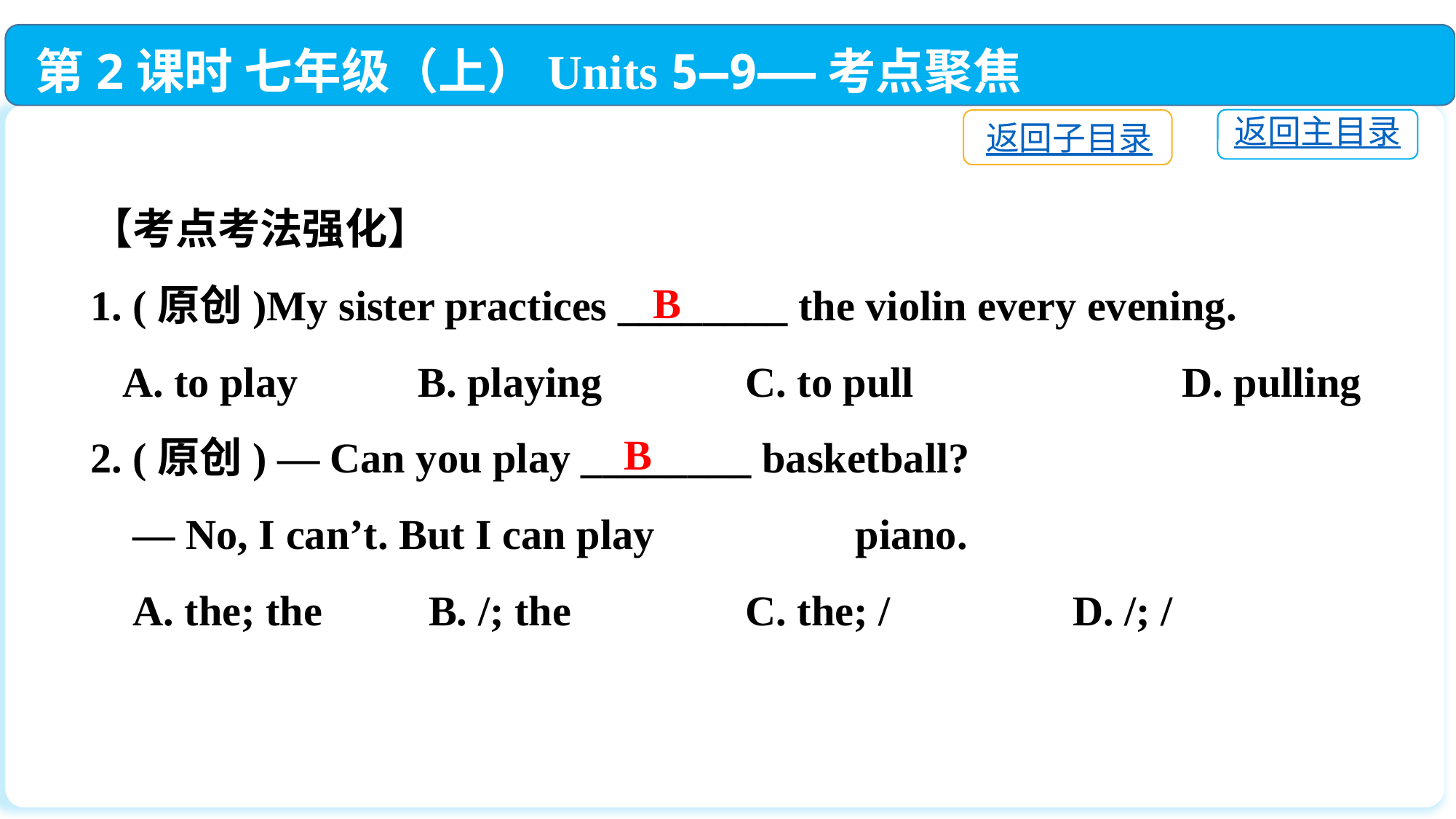

第2课时 七年级（上）Units 5—9——考点聚焦

返回主目录

返回子目录
【考点考法强化】
1. (原创)My sister practices ________ the violin every evening.
   A. to play　	B. playing     	C. to pull　		D. pulling
2. (原创) — Can you play ________ basketball?
    — No, I can’t. But I can play 　　　　piano.
    A. the; the	 B. /; the         	C. the; /		D. /; /
B
B